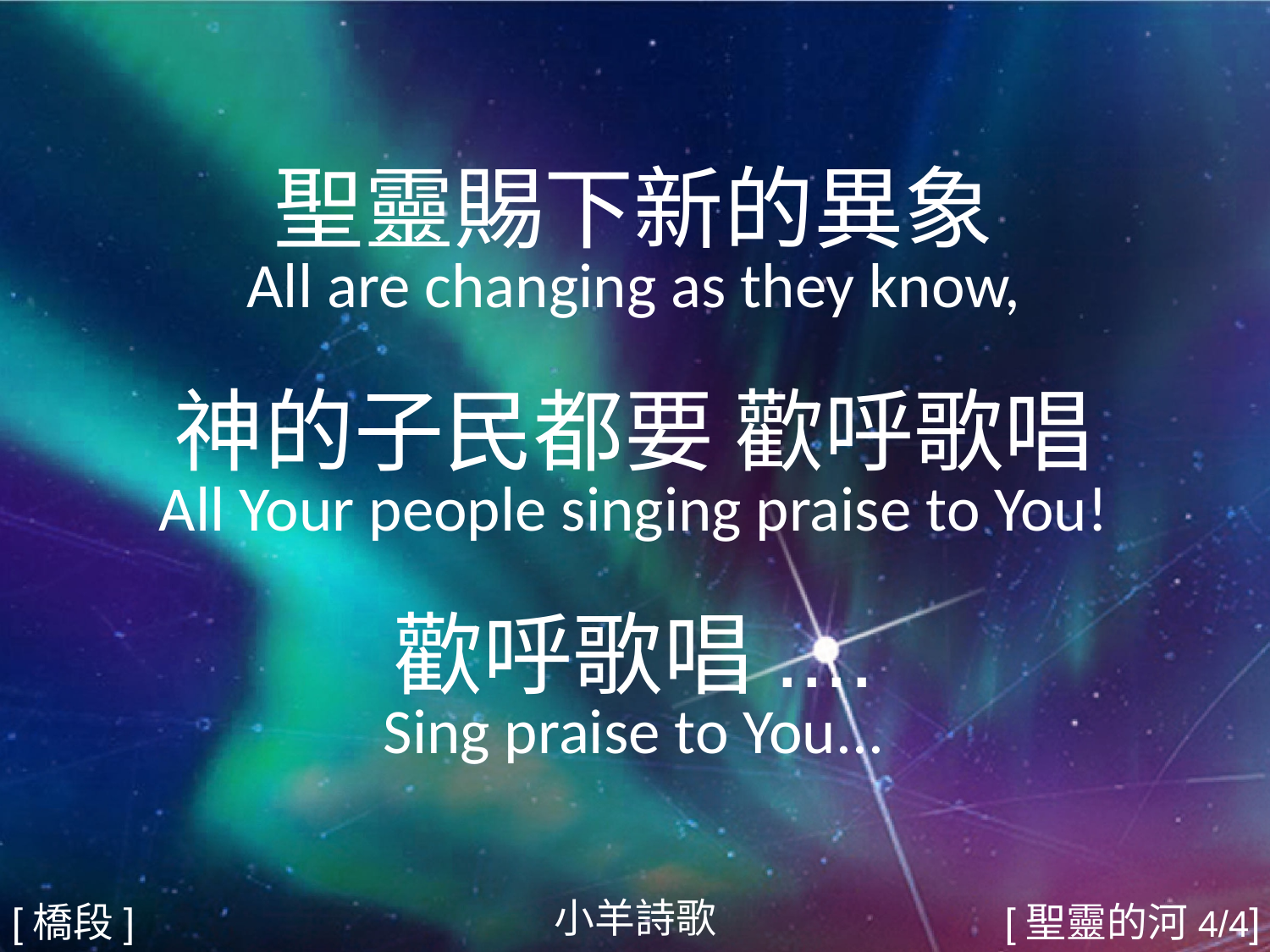

聖靈賜下新的異象
All are changing as they know,

神的子民都要 歡呼歌唱
All Your people singing praise to You!

歡呼歌唱....
Sing praise to You...

#

小羊詩歌
[橋段]
[聖靈的河4/4]